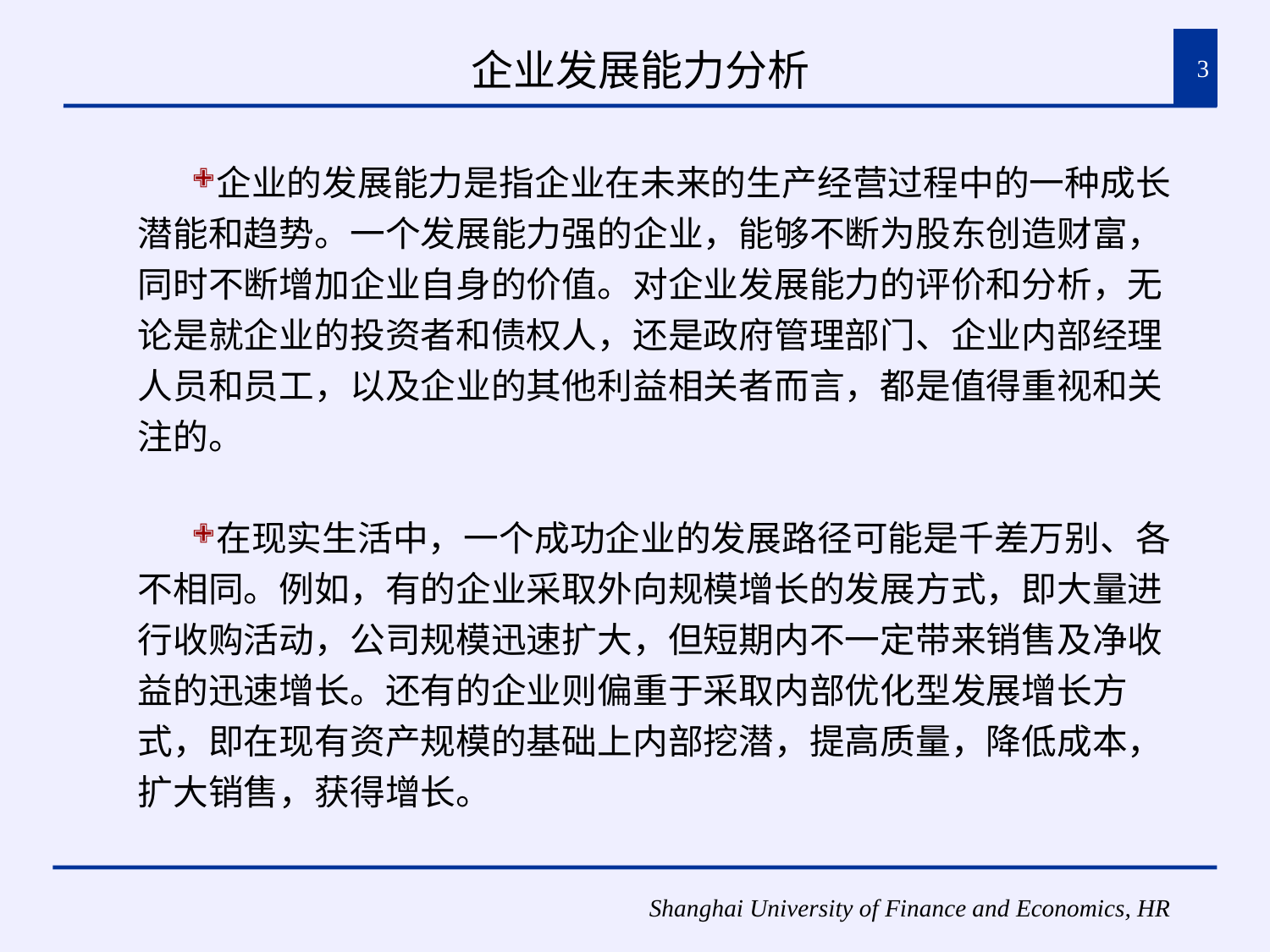

# 企业发展能力分析
3
企业的发展能力是指企业在未来的生产经营过程中的一种成长潜能和趋势。一个发展能力强的企业，能够不断为股东创造财富，同时不断增加企业自身的价值。对企业发展能力的评价和分析，无论是就企业的投资者和债权人，还是政府管理部门、企业内部经理人员和员工，以及企业的其他利益相关者而言，都是值得重视和关注的。

在现实生活中，一个成功企业的发展路径可能是千差万别、各不相同。例如，有的企业采取外向规模增长的发展方式，即大量进行收购活动，公司规模迅速扩大，但短期内不一定带来销售及净收益的迅速增长。还有的企业则偏重于采取内部优化型发展增长方式，即在现有资产规模的基础上内部挖潜，提高质量，降低成本，扩大销售，获得增长。